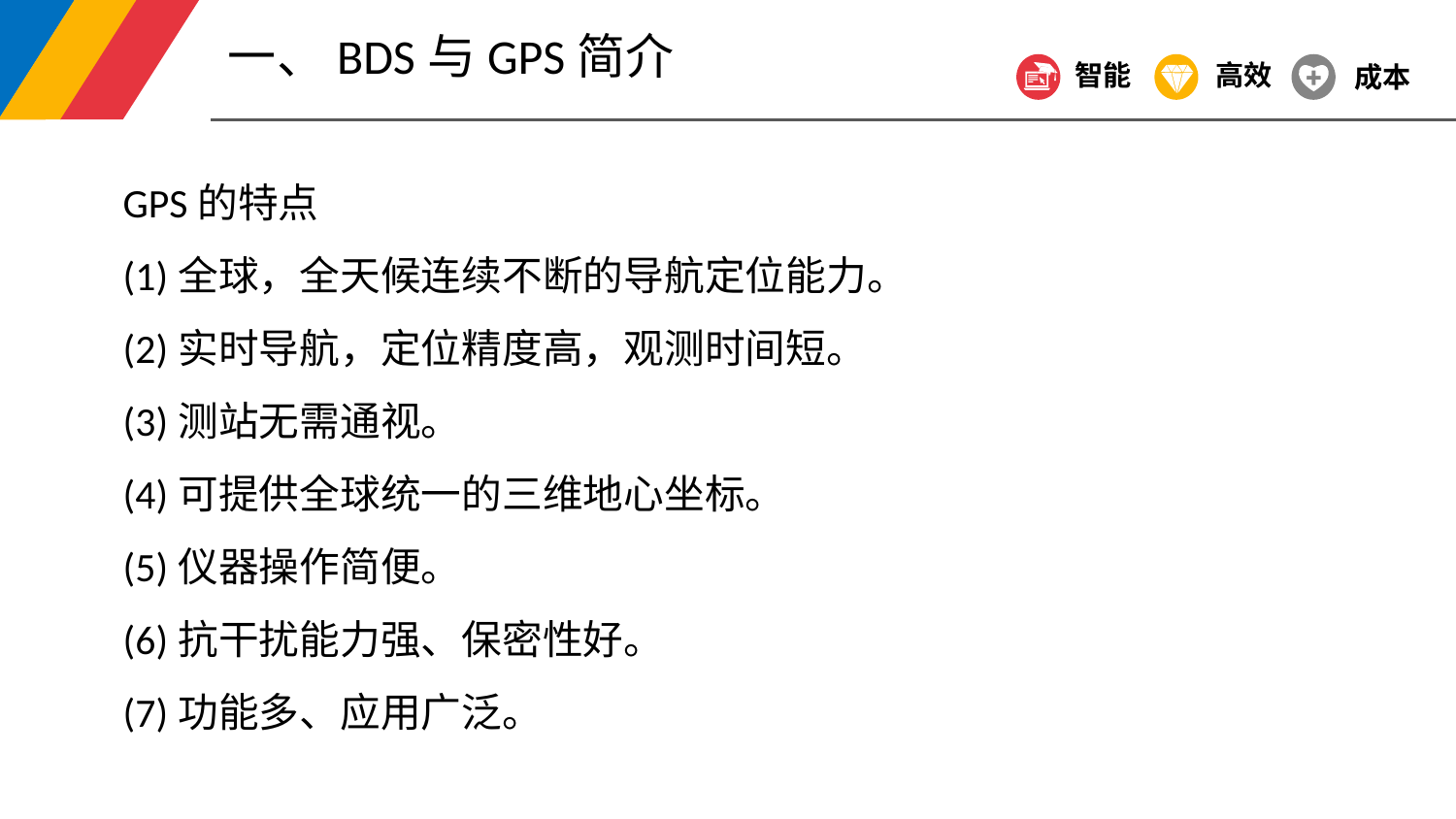

一、BDS与GPS简介
智能
高效
成本
GPS的特点
(1)全球，全天候连续不断的导航定位能力。
(2)实时导航，定位精度高，观测时间短。
(3)测站无需通视。
(4)可提供全球统一的三维地心坐标。
(5)仪器操作简便。
(6)抗干扰能力强、保密性好。
(7)功能多、应用广泛。